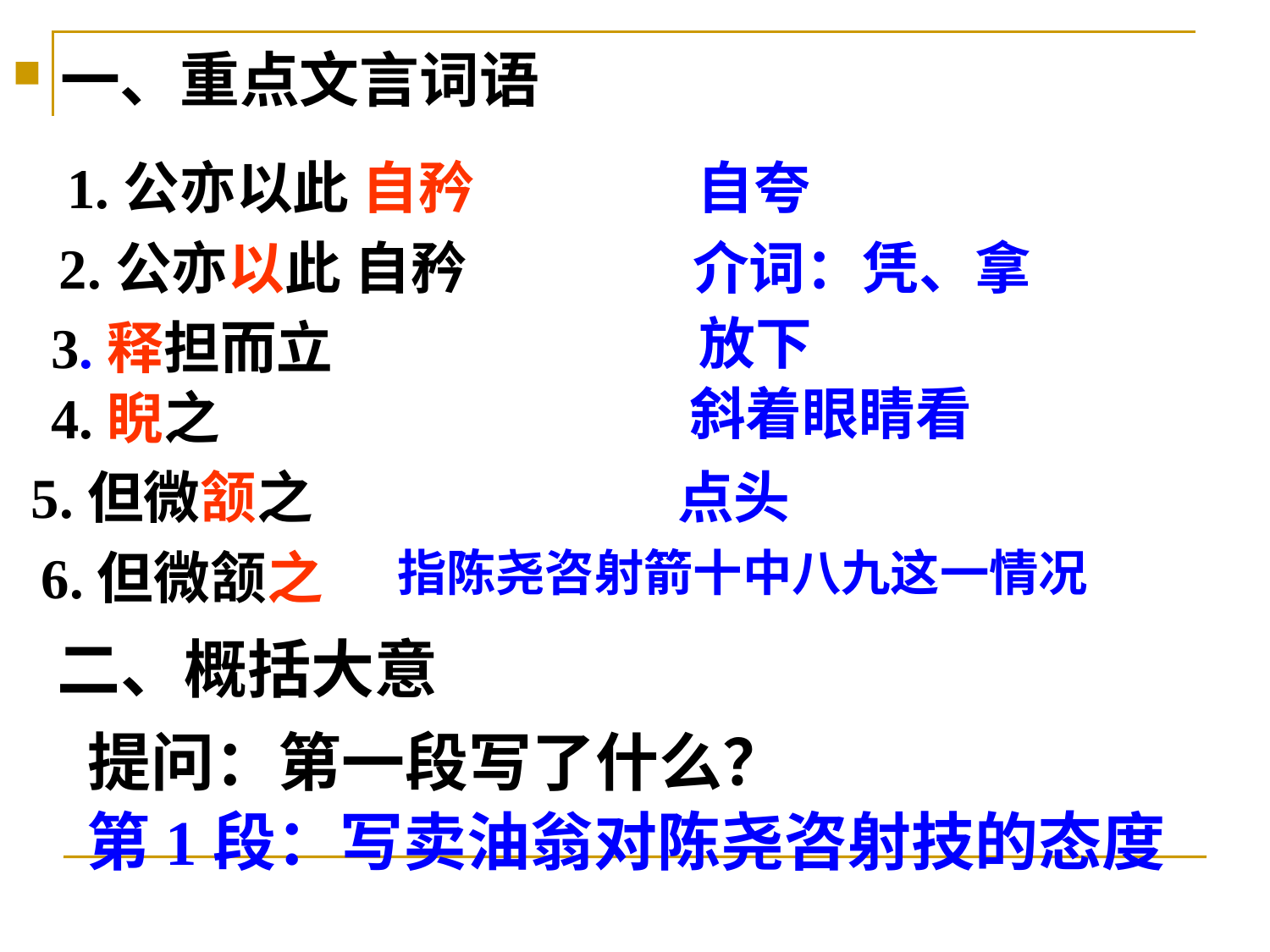

一、重点文言词语
1.公亦以此 自矜
自夸
2.公亦以此 自矜
介词：凭、拿
放下
3.释担而立
斜着眼睛看
4.睨之
5.但微颔之
点头
6.但微颔之
指陈尧咨射箭十中八九这一情况
二、概括大意
提问：第一段写了什么？
第1段：写卖油翁对陈尧咨射技的态度